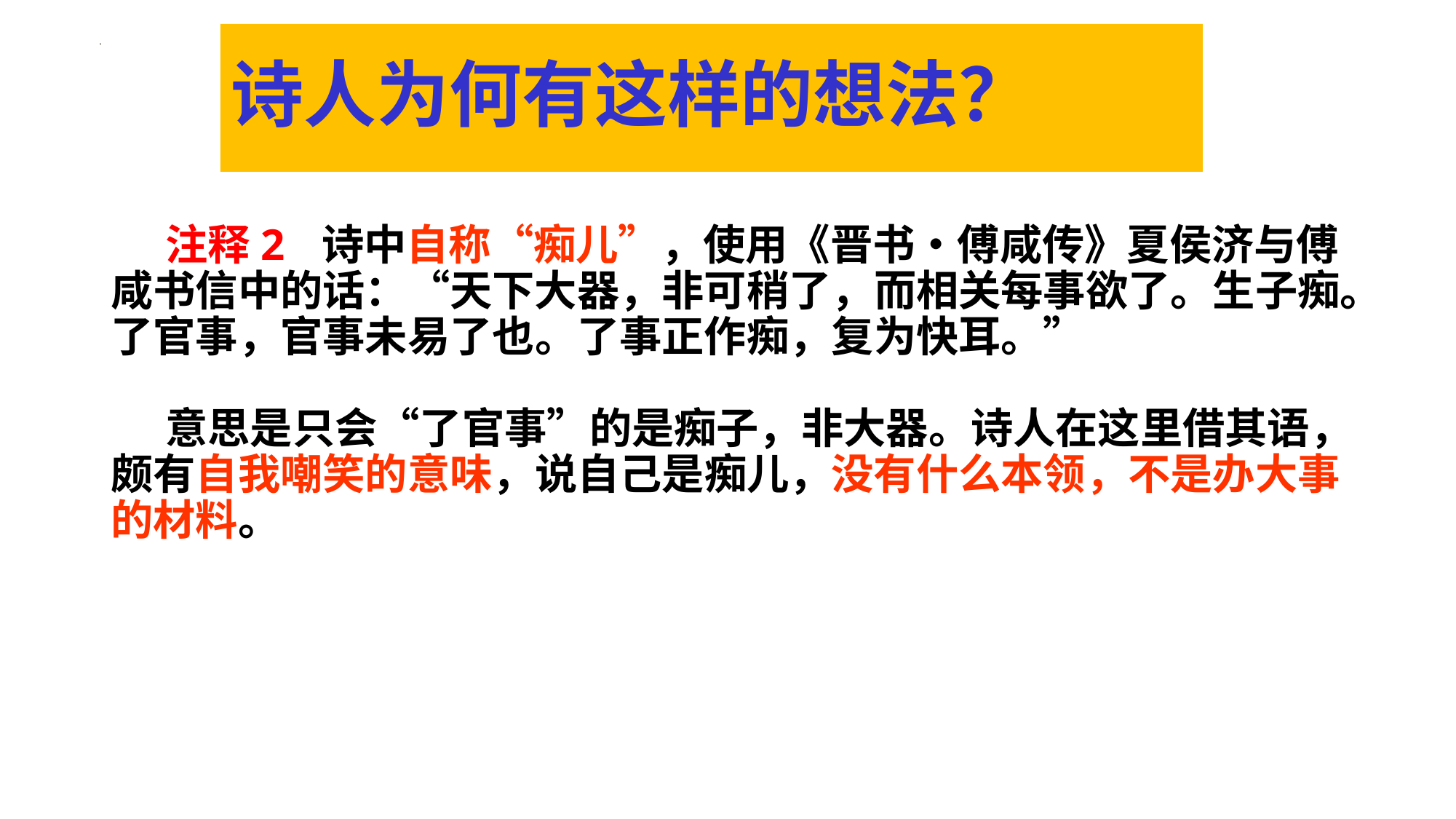

# 诗人为何有这样的想法？
注释2 诗中自称“痴儿”，使用《晋书•傅咸传》夏侯济与傅咸书信中的话：“天下大器，非可稍了，而相关每事欲了。生子痴。了官事，官事未易了也。了事正作痴，复为快耳。”

意思是只会“了官事”的是痴子，非大器。诗人在这里借其语，颇有自我嘲笑的意味，说自己是痴儿，没有什么本领，不是办大事的材料。